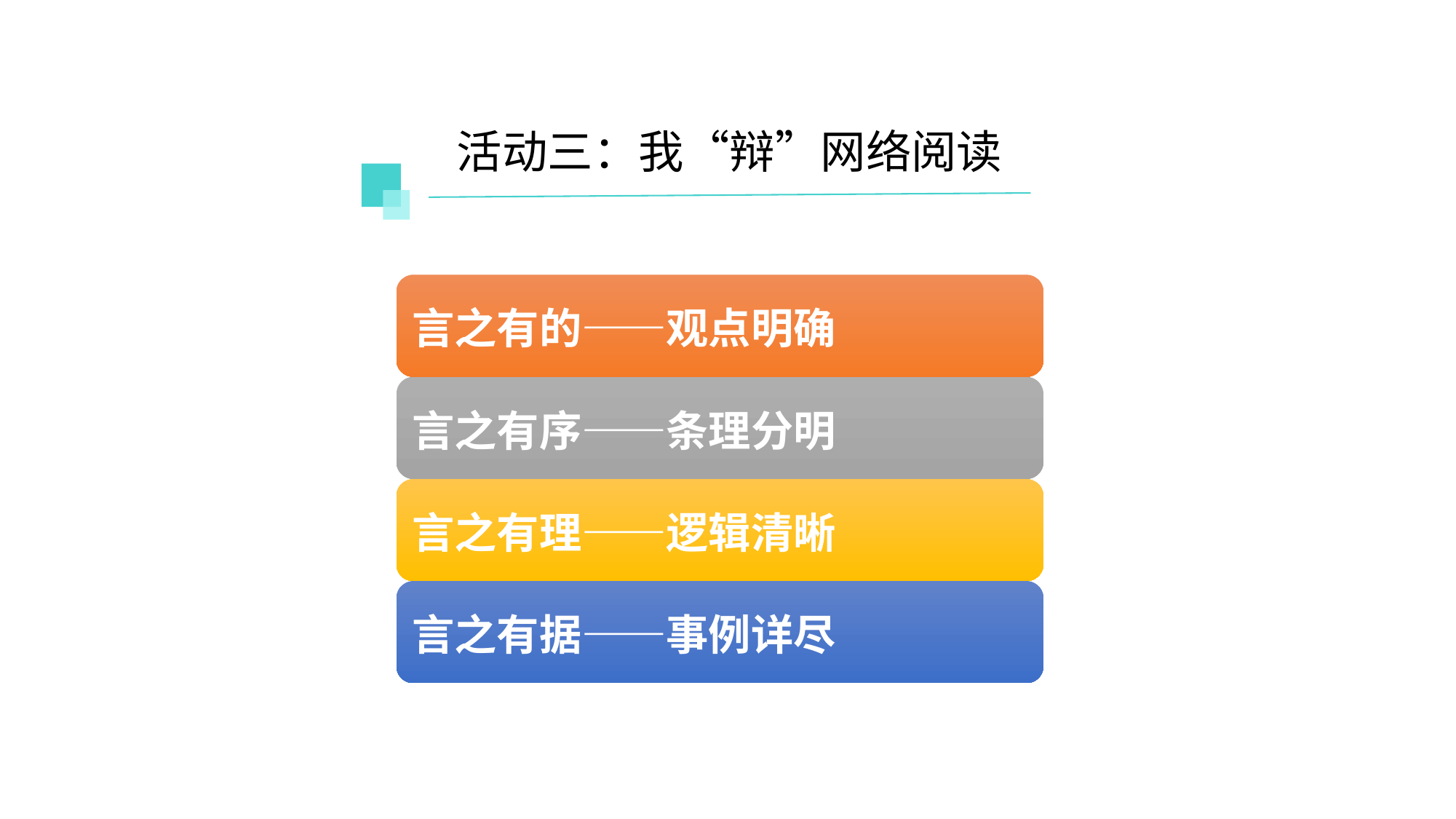

活动三：我“辩”网络阅读

言之有的——观点明确
言之有序——条理分明
言之有理——逻辑清晰
言之有据——事例详尽